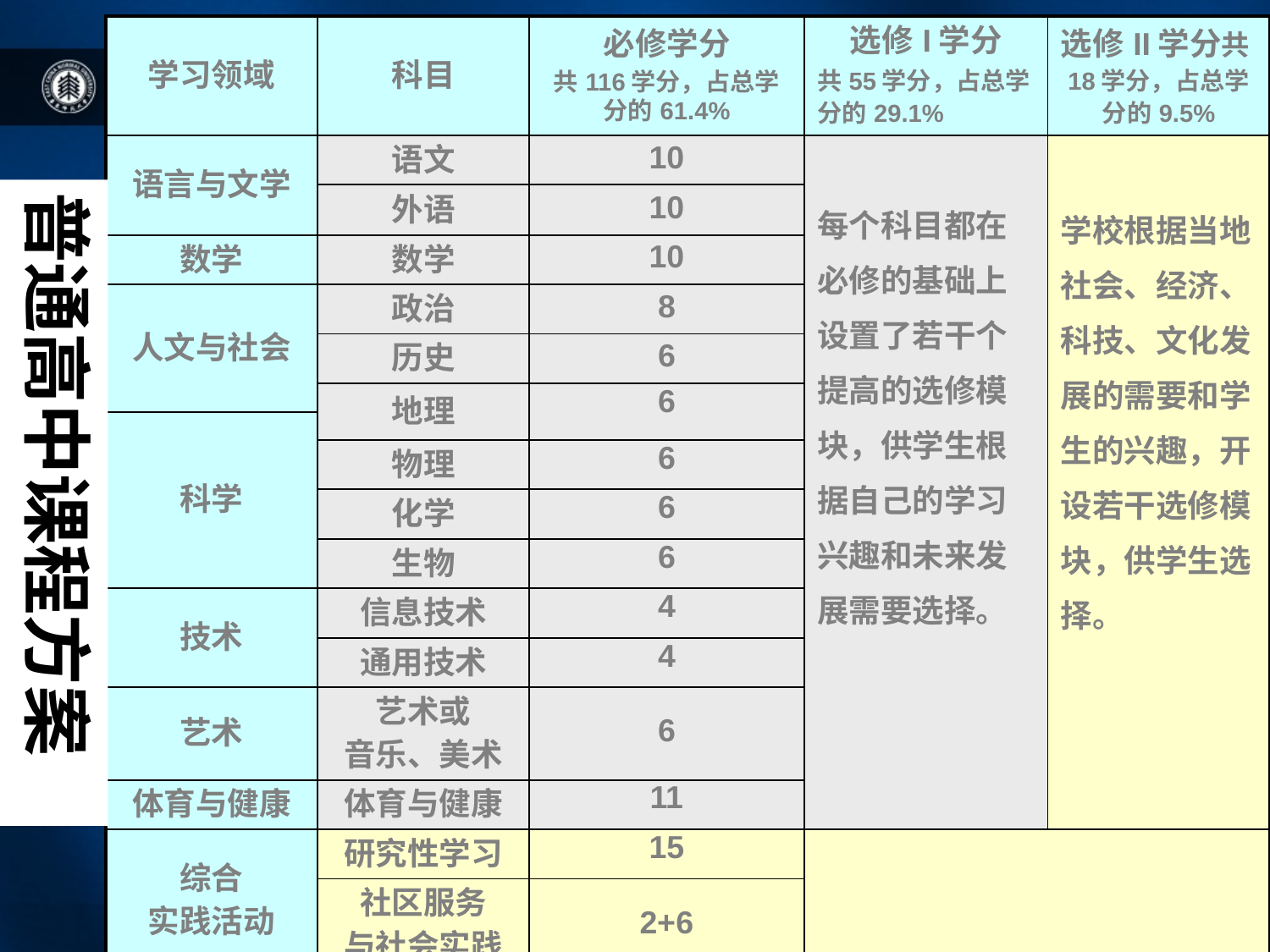

| 学习领域 | 科目 | 必修学分 共116学分，占总学分的61.4% | 选修I学分 共55学分，占总学分的29.1% | 选修II学分共18学分，占总学分的9.5% |
| --- | --- | --- | --- | --- |
| 语言与文学 | 语文 | 10 | 每个科目都在必修的基础上设置了若干个提高的选修模块，供学生根据自己的学习兴趣和未来发展需要选择。 | 学校根据当地社会、经济、科技、文化发展的需要和学生的兴趣，开设若干选修模块，供学生选择。 |
|  | 外语 | 10 |  |  |
| 数学 | 数学 | 10 |  |  |
| 人文与社会 | 政治 | 8 |  |  |
|  | 历史 | 6 |  |  |
|  | 地理 | 6 |  |  |
| 科学 |  |  |  |  |
|  | 物理 | 6 |  |  |
|  | 化学 | 6 |  |  |
|  | 生物 | 6 |  |  |
| 技术 | 信息技术 | 4 |  |  |
|  | 通用技术 | 4 |  |  |
| 艺术 | 艺术或 音乐、美术 | 6 |  |  |
| 体育与健康 | 体育与健康 | 11 |  |  |
| 综合 实践活动 | 研究性学习 | 15 |  |  |
|  | 社区服务 与社会实践 | 2+6 |  |  |
普通高中课程方案